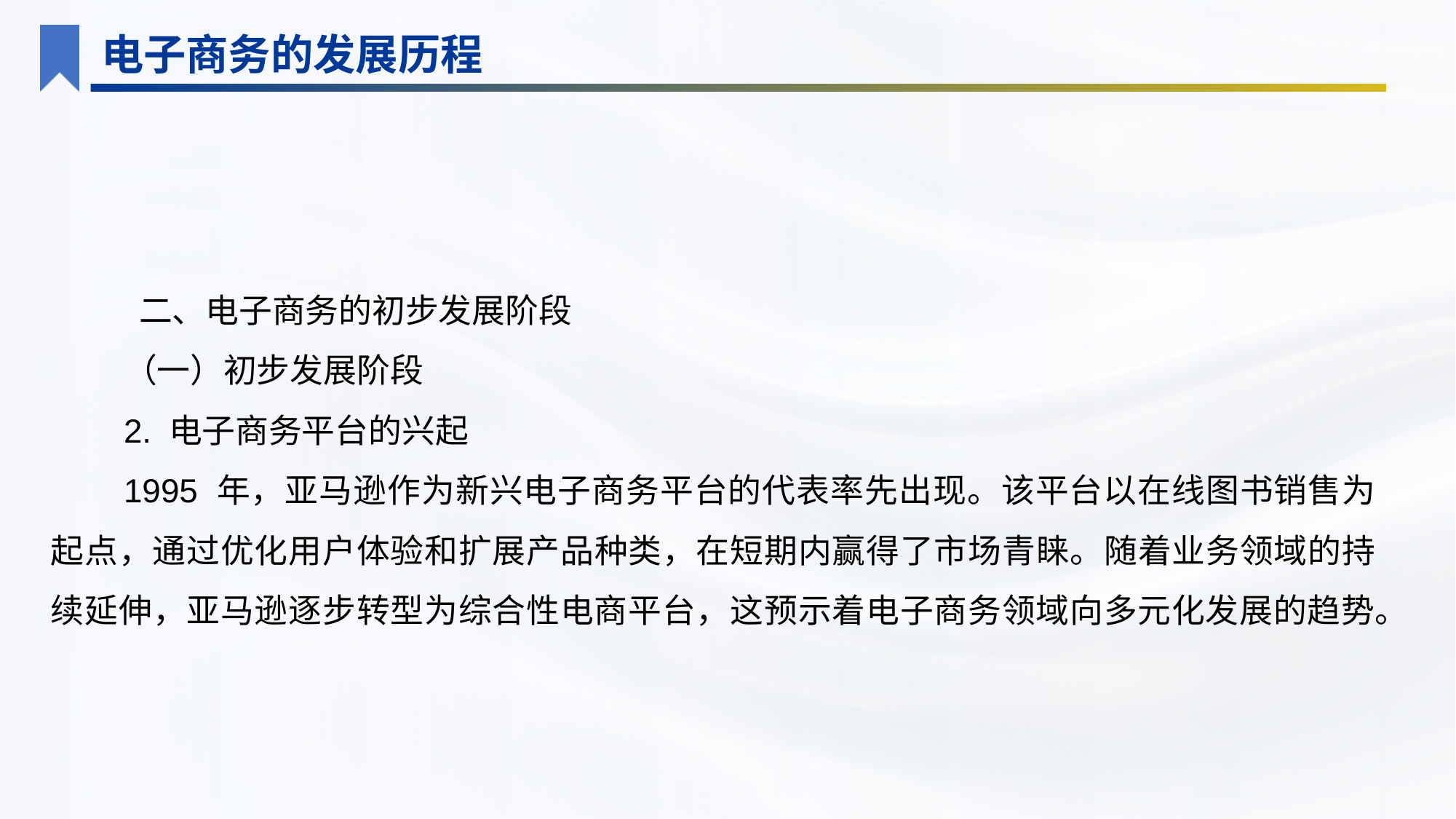

电子商务的发展历程
 二、电子商务的初步发展阶段
（一）初步发展阶段
2. 电子商务平台的兴起
1995 年，亚马逊作为新兴电子商务平台的代表率先出现。该平台以在线图书销售为起点，通过优化用户体验和扩展产品种类，在短期内赢得了市场青睐。随着业务领域的持续延伸，亚马逊逐步转型为综合性电商平台，这预示着电子商务领域向多元化发展的趋势。